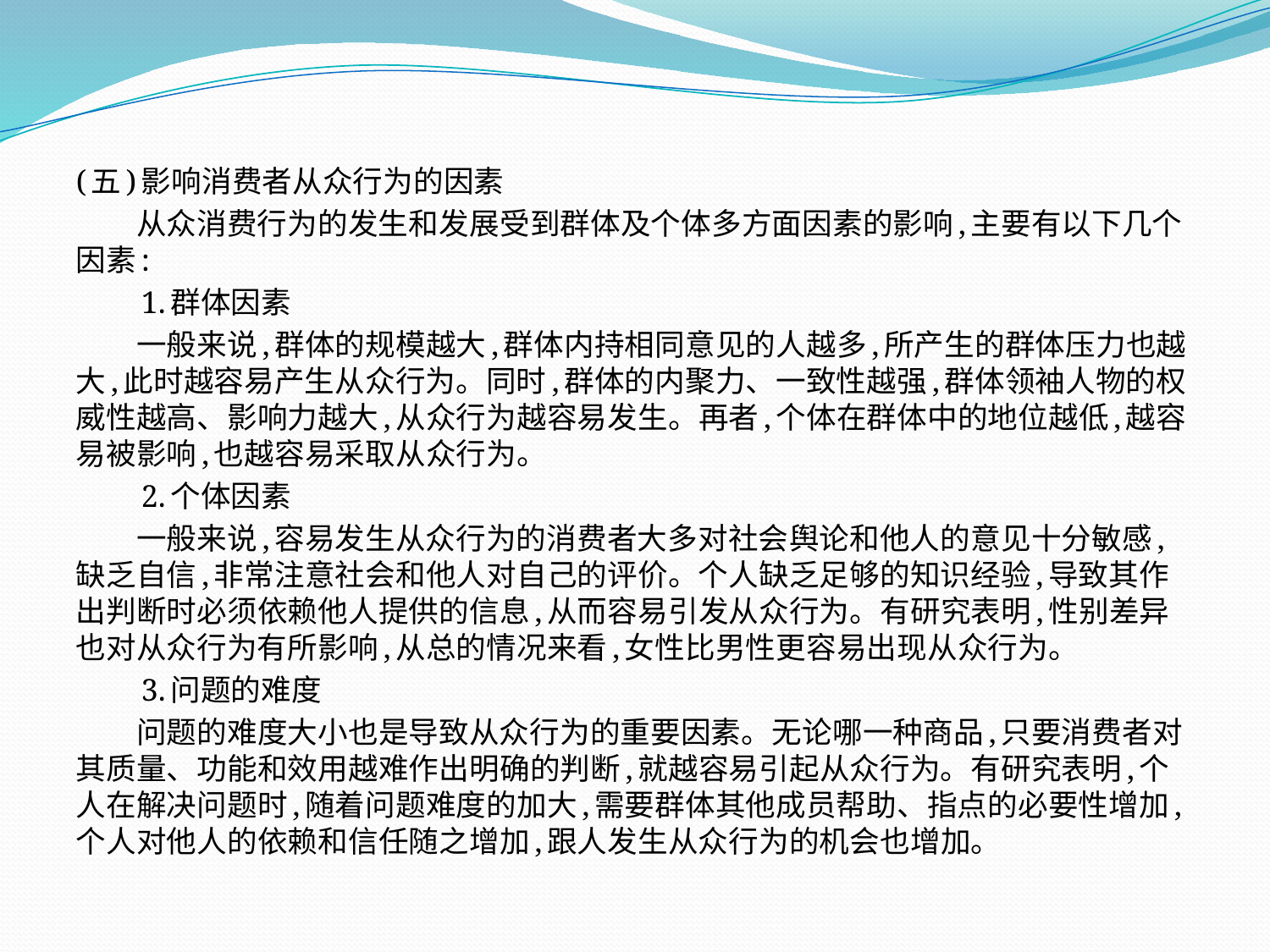

(五)影响消费者从众行为的因素
　　从众消费行为的发生和发展受到群体及个体多方面因素的影响,主要有以下几个因素:
　　1.群体因素
　　一般来说,群体的规模越大,群体内持相同意见的人越多,所产生的群体压力也越大,此时越容易产生从众行为。同时,群体的内聚力、一致性越强,群体领袖人物的权威性越高、影响力越大,从众行为越容易发生。再者,个体在群体中的地位越低,越容易被影响,也越容易采取从众行为。
　　2.个体因素
　　一般来说,容易发生从众行为的消费者大多对社会舆论和他人的意见十分敏感,缺乏自信,非常注意社会和他人对自己的评价。个人缺乏足够的知识经验,导致其作出判断时必须依赖他人提供的信息,从而容易引发从众行为。有研究表明,性别差异也对从众行为有所影响,从总的情况来看,女性比男性更容易出现从众行为。
　　3.问题的难度
　　问题的难度大小也是导致从众行为的重要因素。无论哪一种商品,只要消费者对其质量、功能和效用越难作出明确的判断,就越容易引起从众行为。有研究表明,个人在解决问题时,随着问题难度的加大,需要群体其他成员帮助、指点的必要性增加,个人对他人的依赖和信任随之增加,跟人发生从众行为的机会也增加。